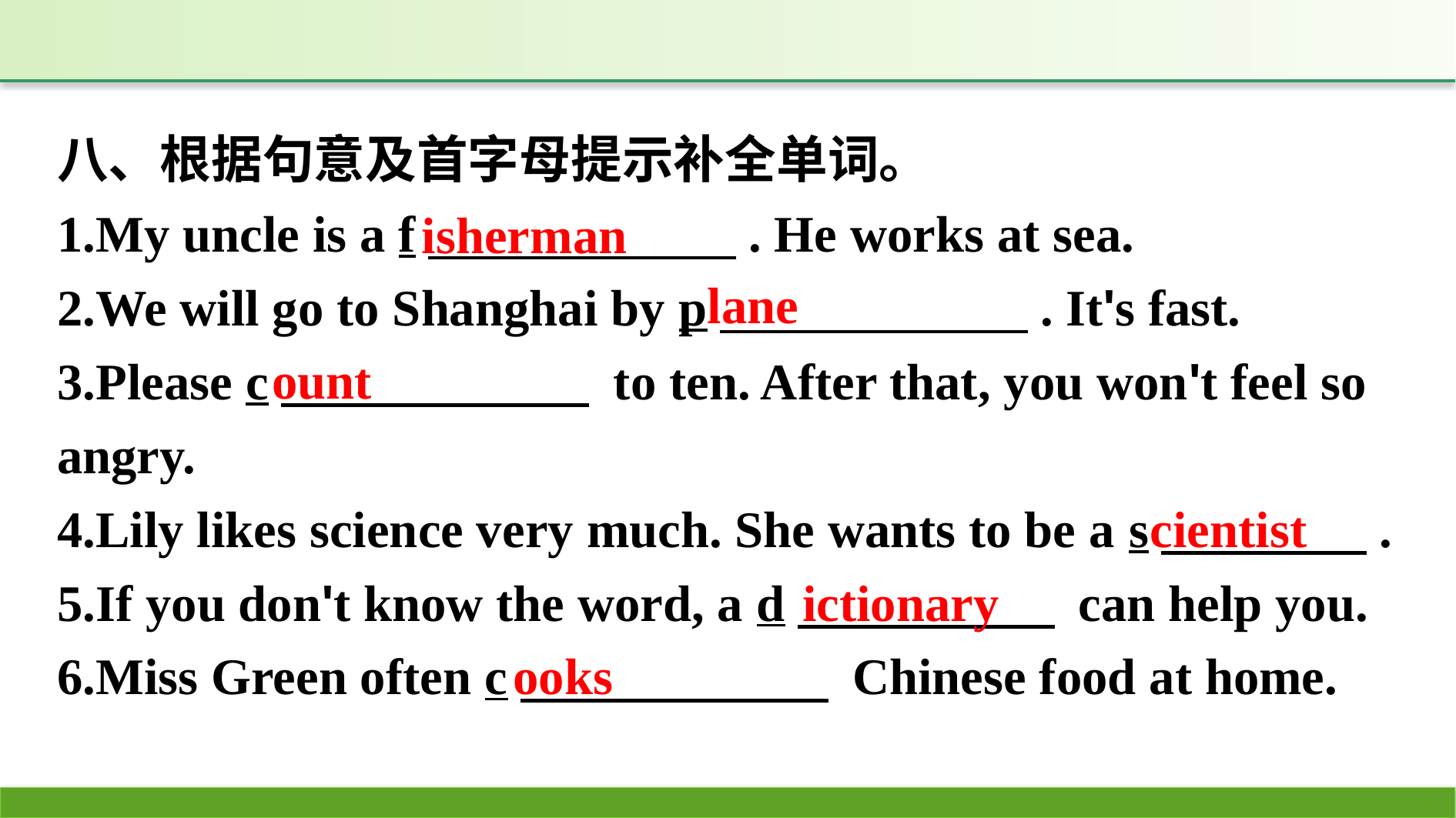

八、根据句意及首字母提示补全单词。
1.My uncle is a f　　　　　　. He works at sea.
2.We will go to Shanghai by p　　　　　　. It's fast.
3.Please c　　　　　　 to ten. After that, you won't feel so angry.
4.Lily likes science very much. She wants to be a s　　　　.
5.If you don't know the word, a d　　　　　 can help you.
6.Miss Green often c　　　　　　 Chinese food at home.
isherman
lane
ount
cientist
ictionary
ooks